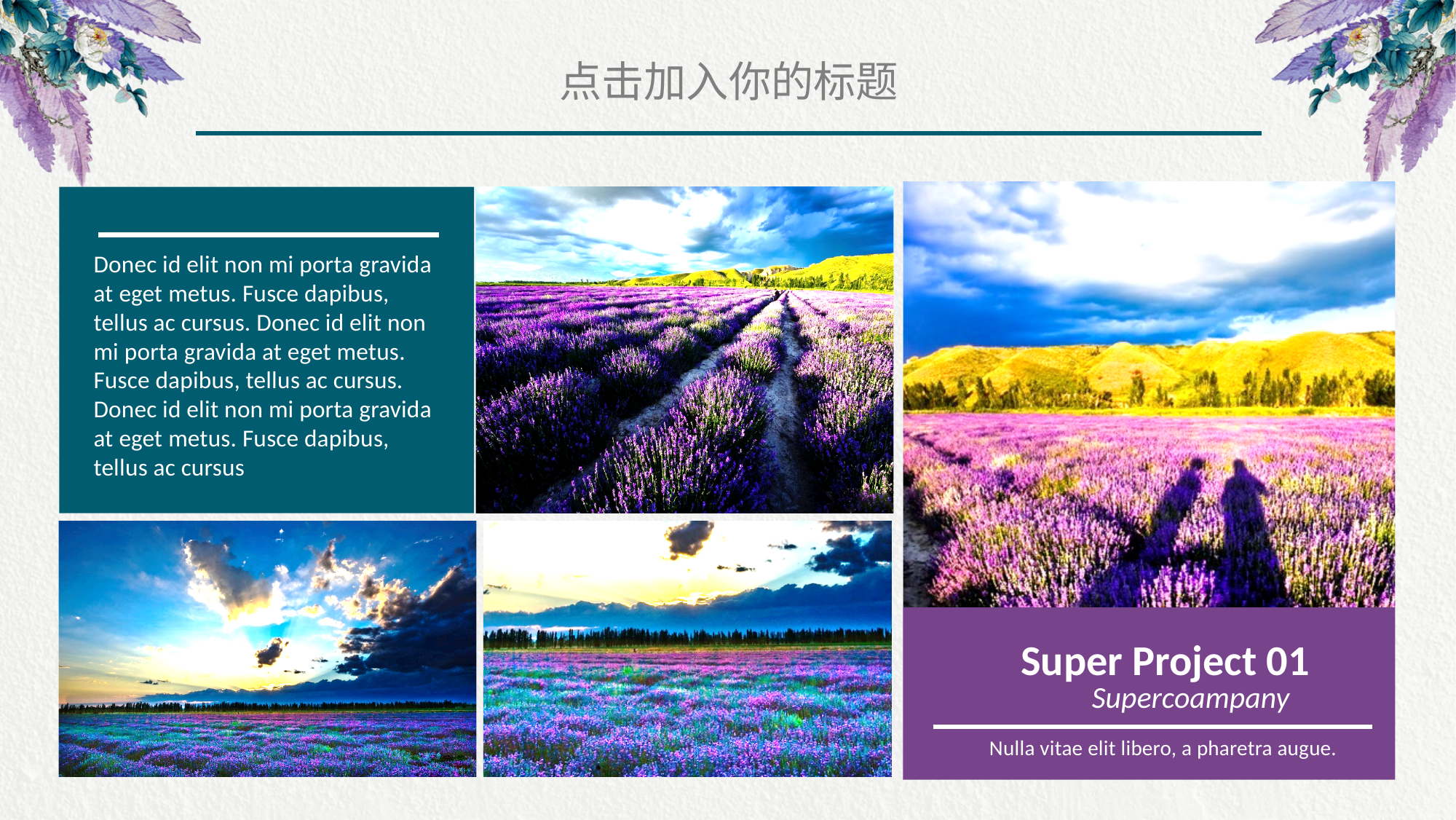

点击加入你的标题

Donec id elit non mi porta gravida at eget metus. Fusce dapibus, tellus ac cursus. Donec id elit non mi porta gravida at eget metus. Fusce dapibus, tellus ac cursus. Donec id elit non mi porta gravida at eget metus. Fusce dapibus, tellus ac cursus

Super Project 01
Supercoampany
Nulla vitae elit libero, a pharetra augue.